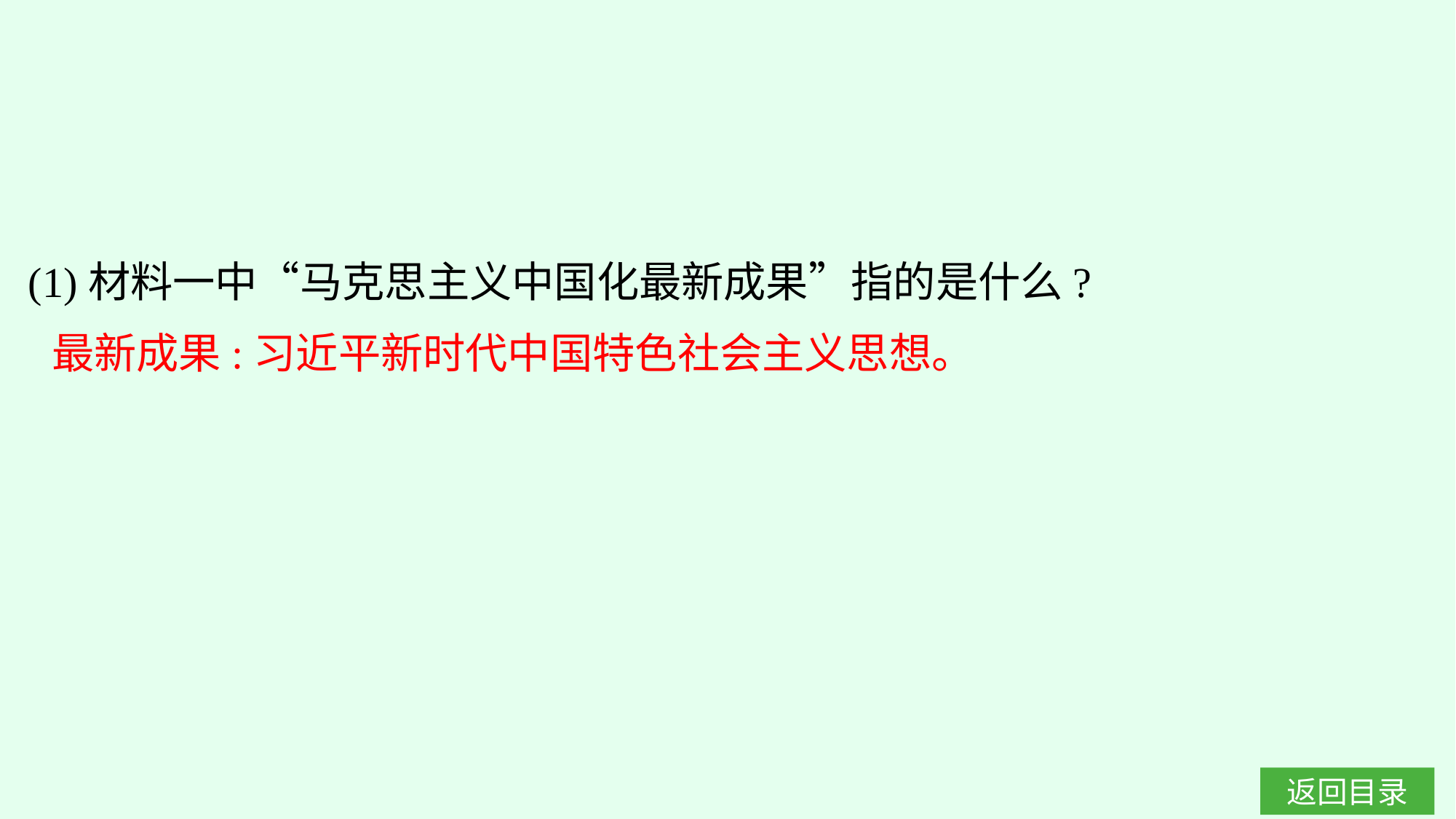

(1)材料一中“马克思主义中国化最新成果”指的是什么?
最新成果:习近平新时代中国特色社会主义思想。